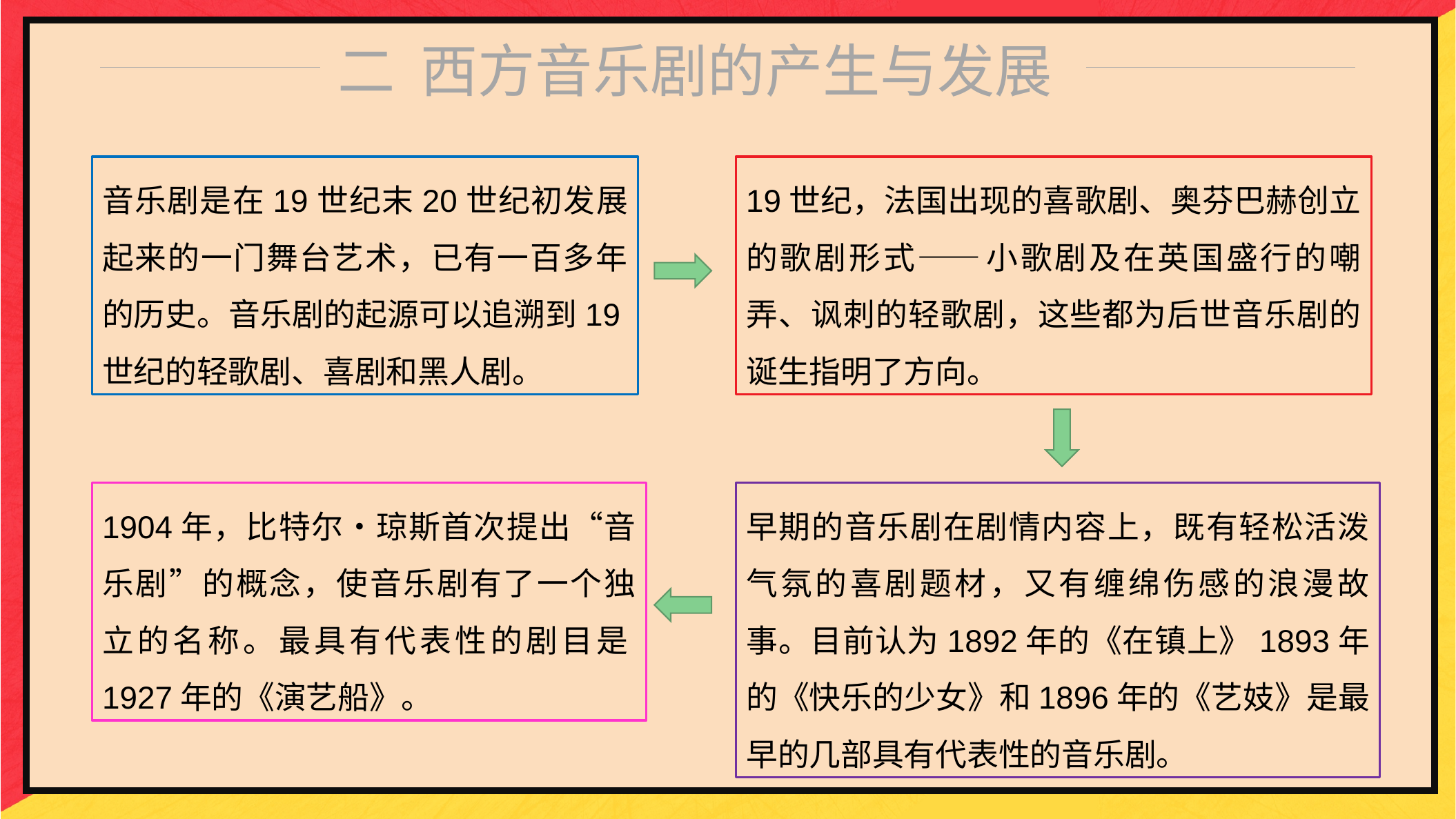

二  西方音乐剧的产生与发展
音乐剧是在19世纪末20世纪初发展起来的一门舞台艺术，已有一百多年的历史。音乐剧的起源可以追溯到19世纪的轻歌剧、喜剧和黑人剧。
19世纪，法国出现的喜歌剧、奥芬巴赫创立的歌剧形式——小歌剧及在英国盛行的嘲弄、讽刺的轻歌剧，这些都为后世音乐剧的诞生指明了方向。

1904年，比特尔•琼斯首次提出“音乐剧”的概念，使音乐剧有了一个独立的名称。最具有代表性的剧目是1927年的《演艺船》。
早期的音乐剧在剧情内容上，既有轻松活泼气氛的喜剧题材，又有缠绵伤感的浪漫故事。目前认为1892年的《在镇上》1893年的《快乐的少女》和1896年的《艺妓》是最早的几部具有代表性的音乐剧。